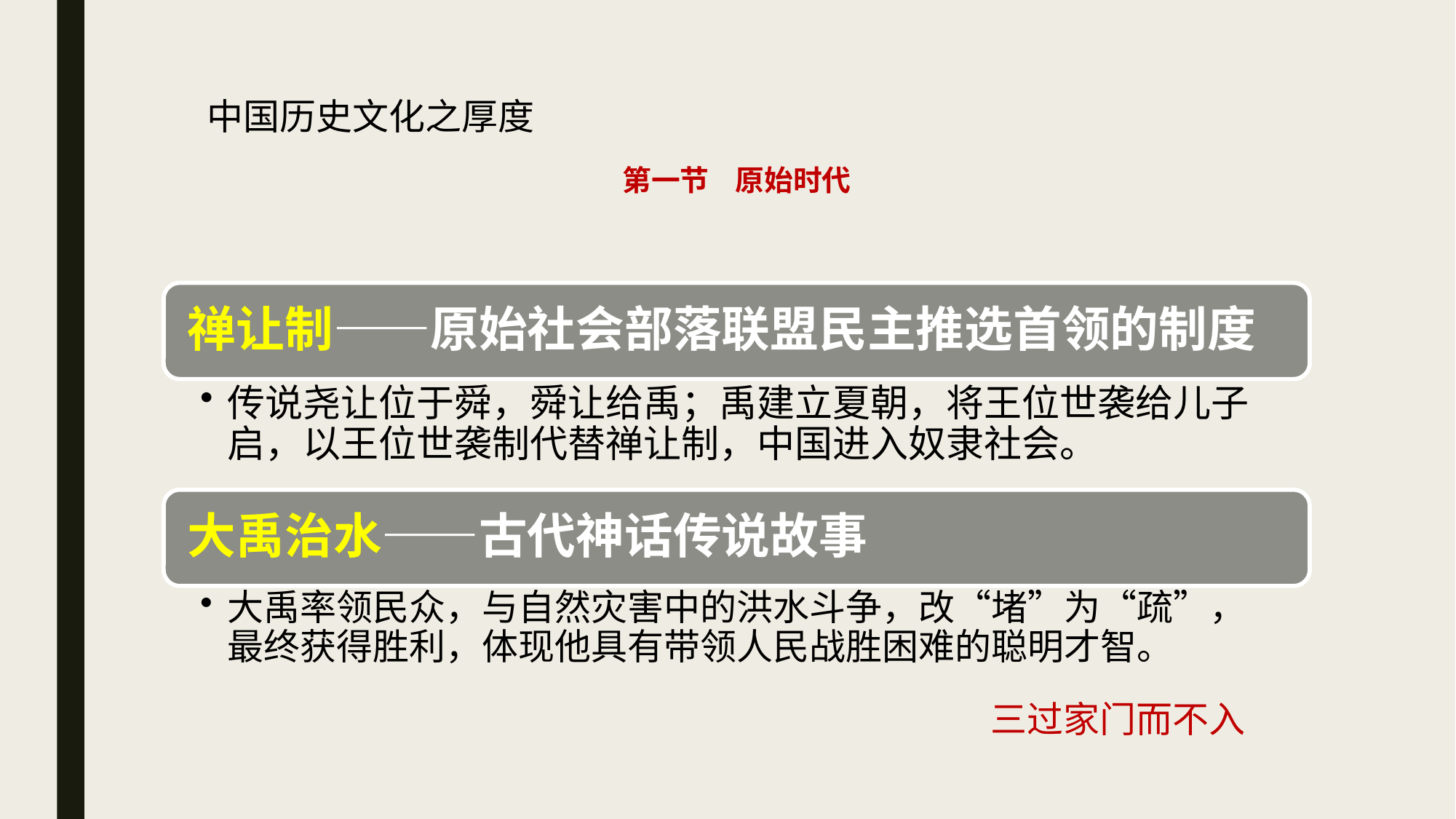

中国历史文化之厚度
# 第一节    原始时代
禅让制——原始社会部落联盟民主推选首领的制度
传说尧让位于舜，舜让给禹；禹建立夏朝，将王位世袭给儿子启，以王位世袭制代替禅让制，中国进入奴隶社会。
大禹治水——古代神话传说故事
大禹率领民众，与自然灾害中的洪水斗争，改“堵”为“疏”， 最终获得胜利，体现他具有带领人民战胜困难的聪明才智。
三过家门而不入